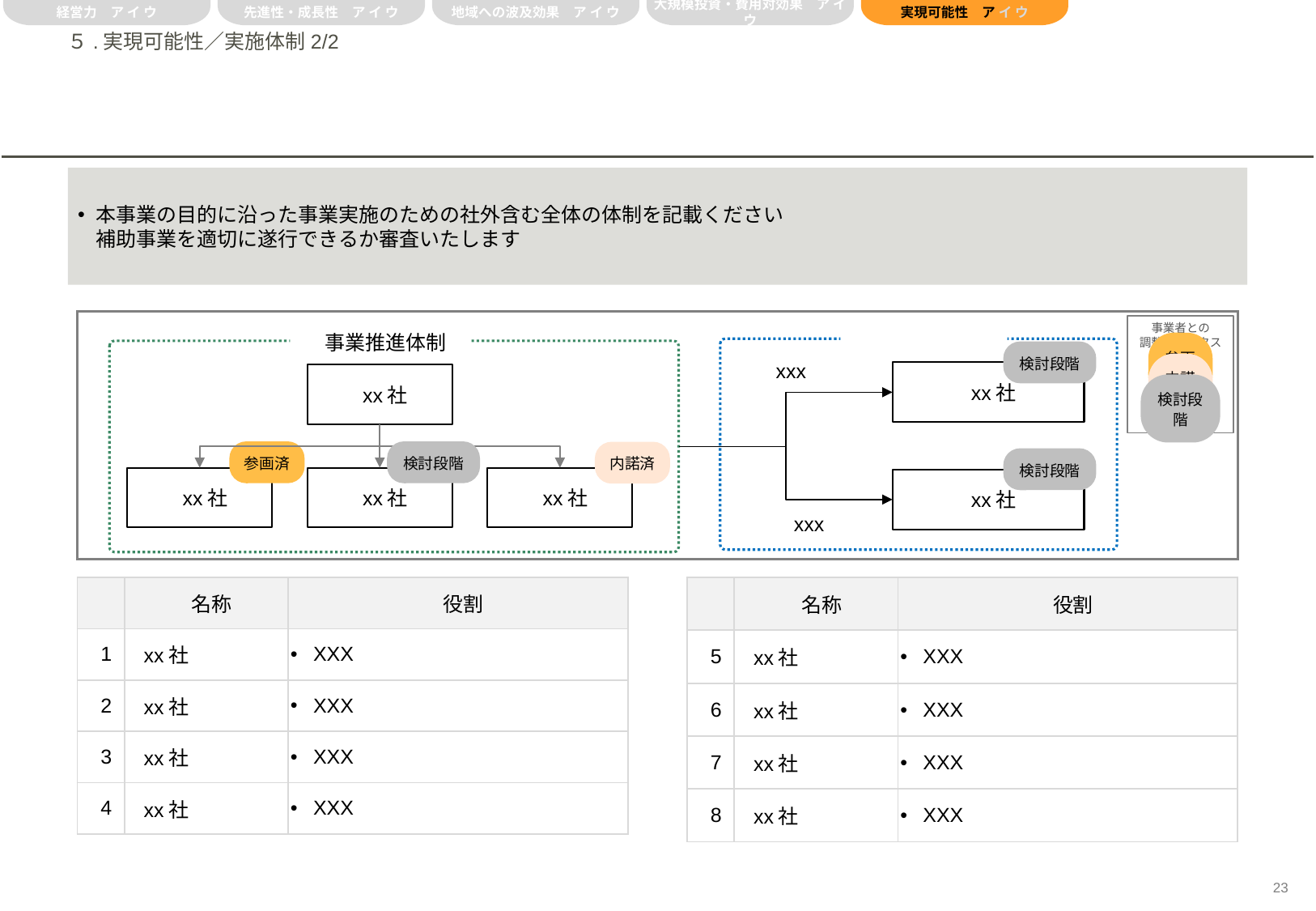

経営力　ア イ ウ
先進性・成長性　ア イ ウ
地域への波及効果　ア イ ウ
大規模投資・費用対効果　ア イ ウ
実現可能性　ア イ ウ
# ５.実現可能性／実施体制2/2

本事業の目的に沿った事業実施のための社外含む全体の体制を記載ください
補助事業を適切に遂行できるか審査いたします

事業者との
調整ステータス
参画済
内諾済
検討段階
外注先・アドバイザー
事業推進体制

xxx
検討段階
xx社
xx社
参画済
検討段階
内諾済
検討段階
xx社
xx社
xx社
xx社
xxx
|  | 名称 | 役割 |
| --- | --- | --- |
| 1 | xx社 | XXX |
| 2 | xx社 | XXX |
| 3 | xx社 | XXX |
| 4 | xx社 | XXX |
|  | 名称 | 役割 |
| --- | --- | --- |
| 5 | xx社 | XXX |
| 6 | xx社 | XXX |
| 7 | xx社 | XXX |
| 8 | xx社 | XXX |